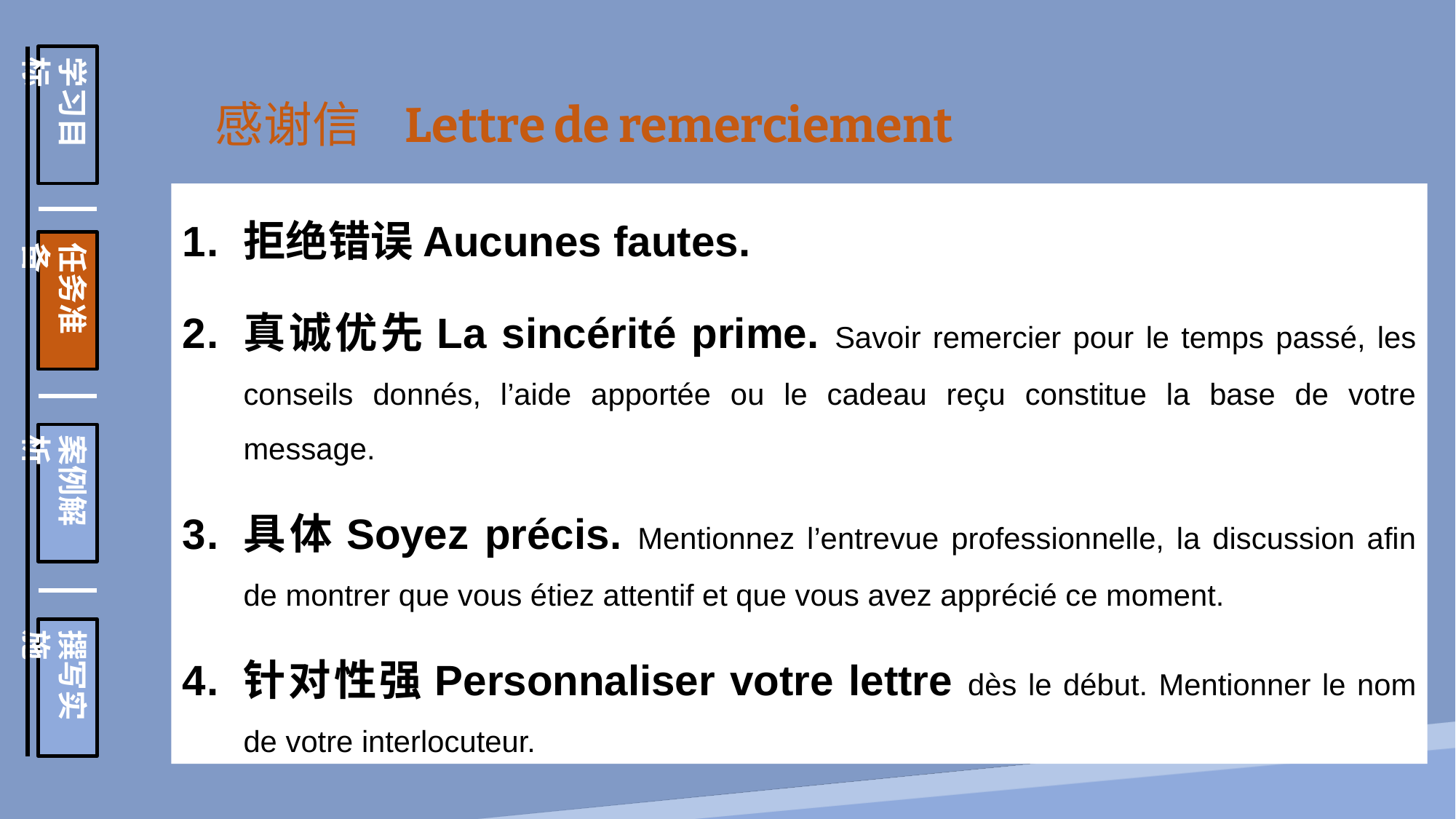

学习目标
任务准备
案例解析
撰写实施
感谢信   Lettre de remerciement
拒绝错误Aucunes fautes.
真诚优先La sincérité prime. Savoir remercier pour le temps passé, les conseils donnés, l’aide apportée ou le cadeau reçu constitue la base de votre message.
具体Soyez précis. Mentionnez l’entrevue professionnelle, la discussion afin de montrer que vous étiez attentif et que vous avez apprécié ce moment.
针对性强Personnaliser votre lettre dès le début. Mentionner le nom de votre interlocuteur.